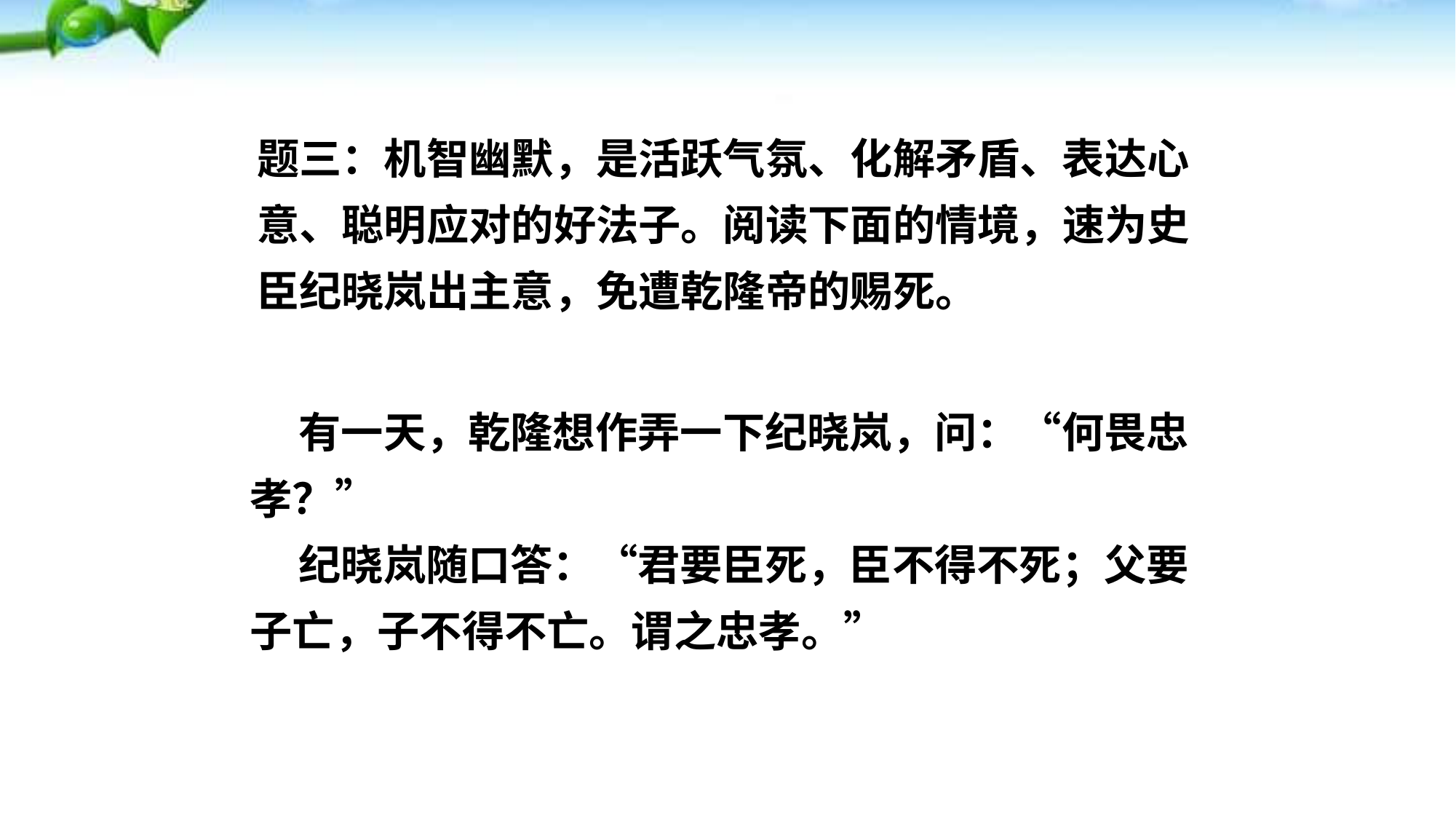

题三：机智幽默，是活跃气氛、化解矛盾、表达心意、聪明应对的好法子。阅读下面的情境，速为史臣纪晓岚出主意，免遭乾隆帝的赐死。
    有一天，乾隆想作弄一下纪晓岚，问：“何畏忠孝？”
    纪晓岚随口答：“君要臣死，臣不得不死；父要子亡，子不得不亡。谓之忠孝。”